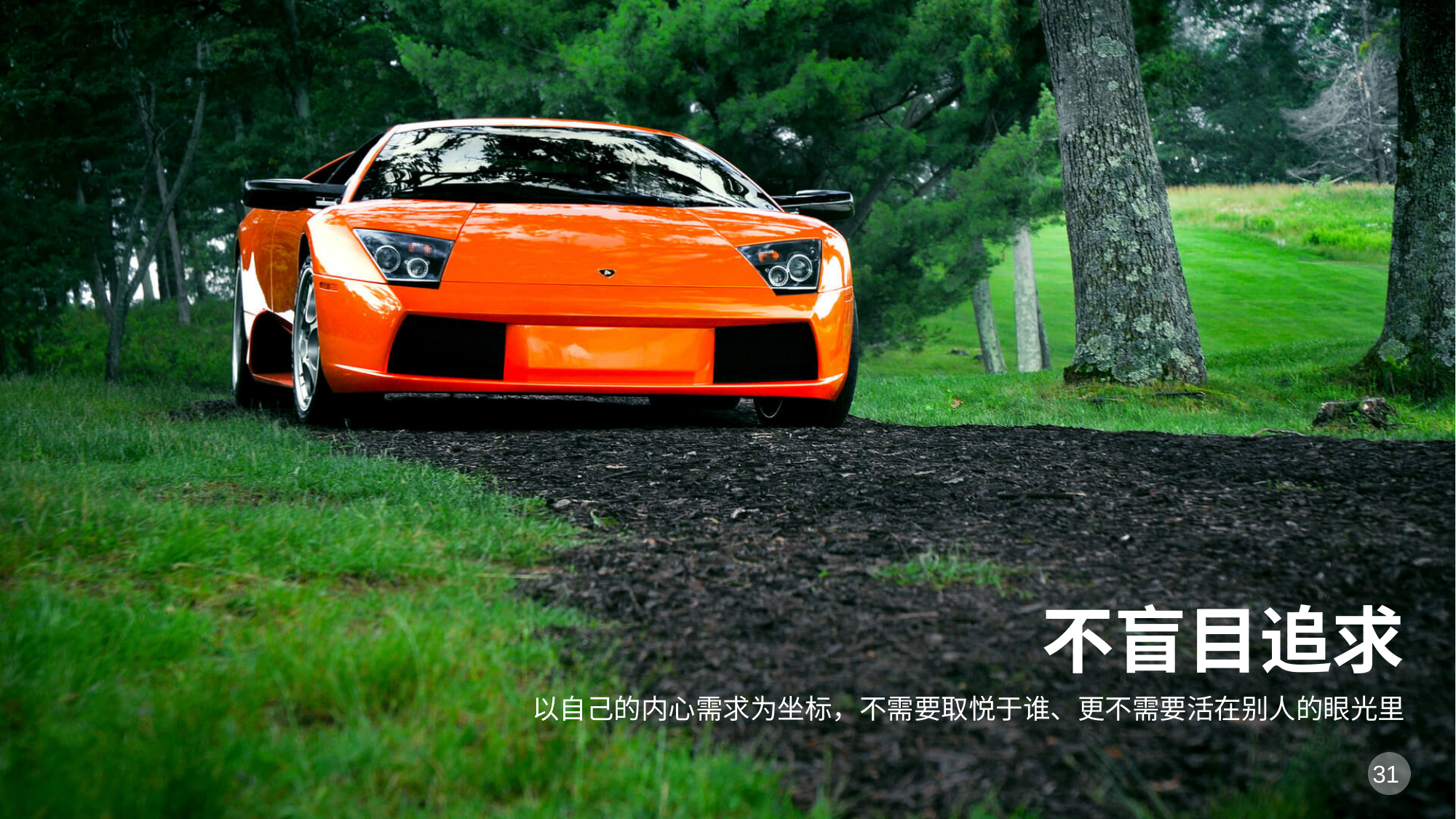

不盲目追求
以自己的内心需求为坐标，不需要取悦于谁、更不需要活在别人的眼光里